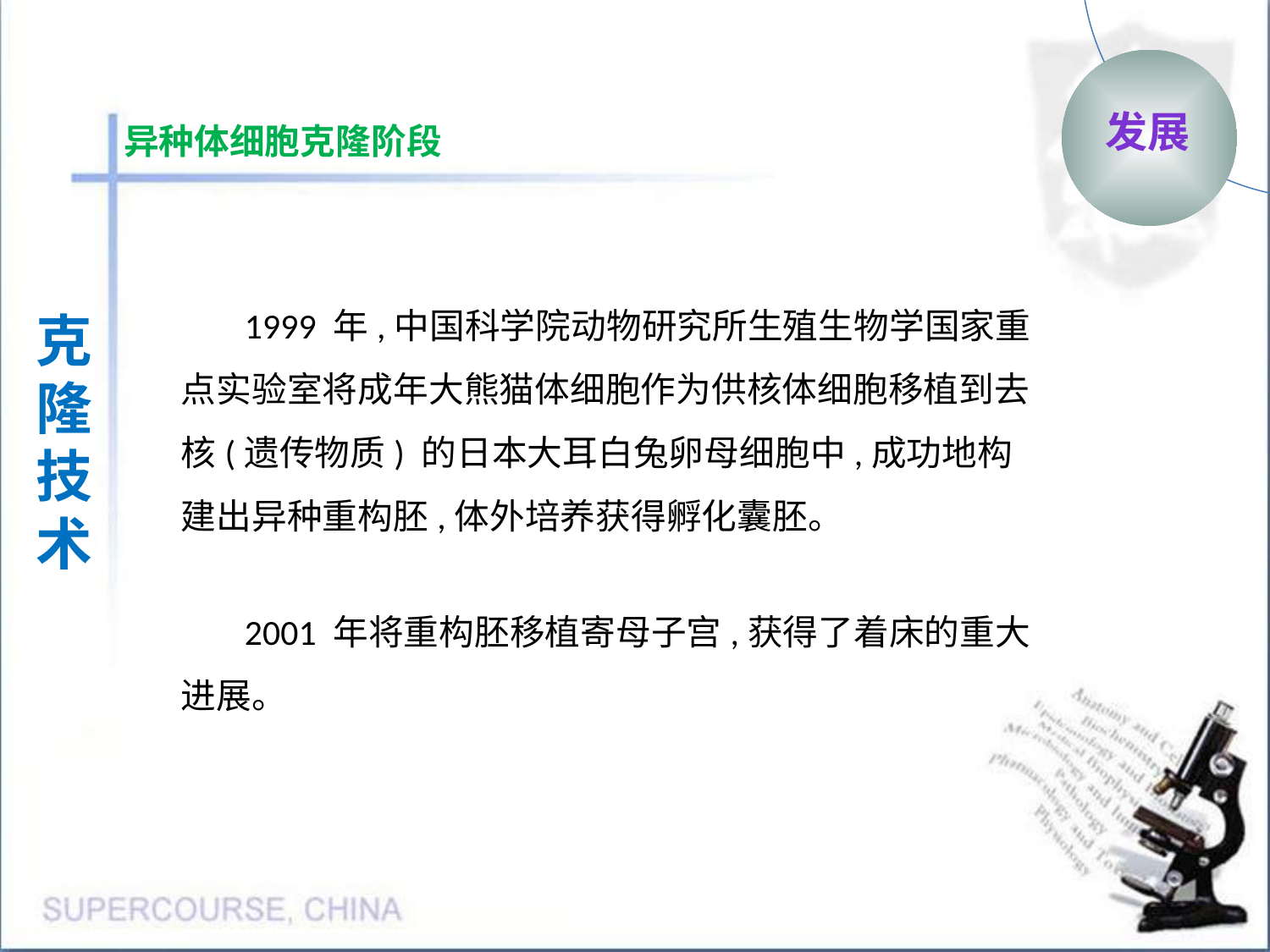

发展
异种体细胞克隆阶段
1999 年,中国科学院动物研究所生殖生物学国家重点实验室将成年大熊猫体细胞作为供核体细胞移植到去核(遗传物质) 的日本大耳白兔卵母细胞中,成功地构建出异种重构胚,体外培养获得孵化囊胚。
克隆
技术
2001 年将重构胚移植寄母子宫,获得了着床的重大进展。